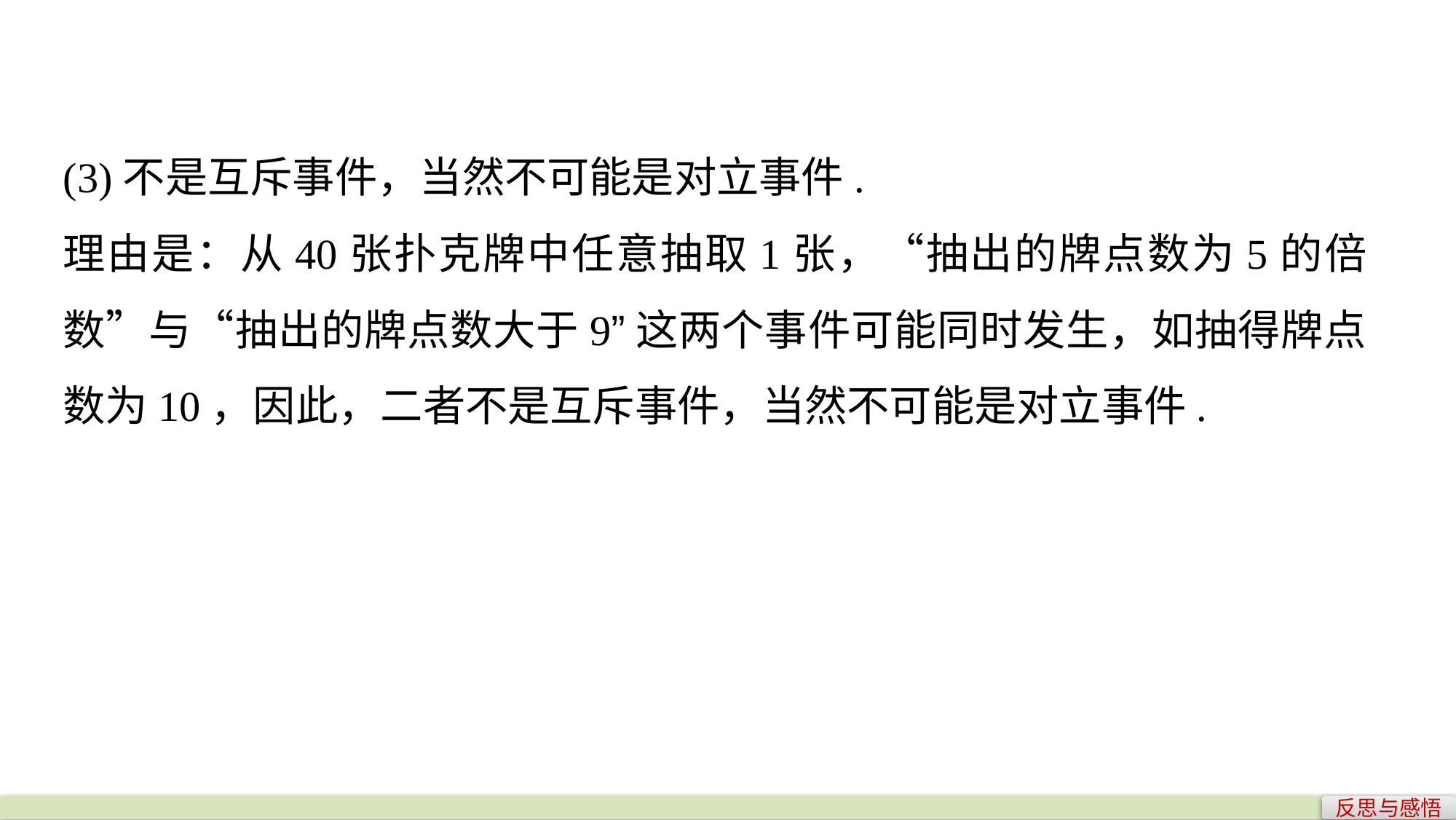

(3)不是互斥事件，当然不可能是对立事件.
理由是：从40张扑克牌中任意抽取1张，“抽出的牌点数为5的倍数”与“抽出的牌点数大于9”这两个事件可能同时发生，如抽得牌点数为10，因此，二者不是互斥事件，当然不可能是对立事件.
反思与感悟